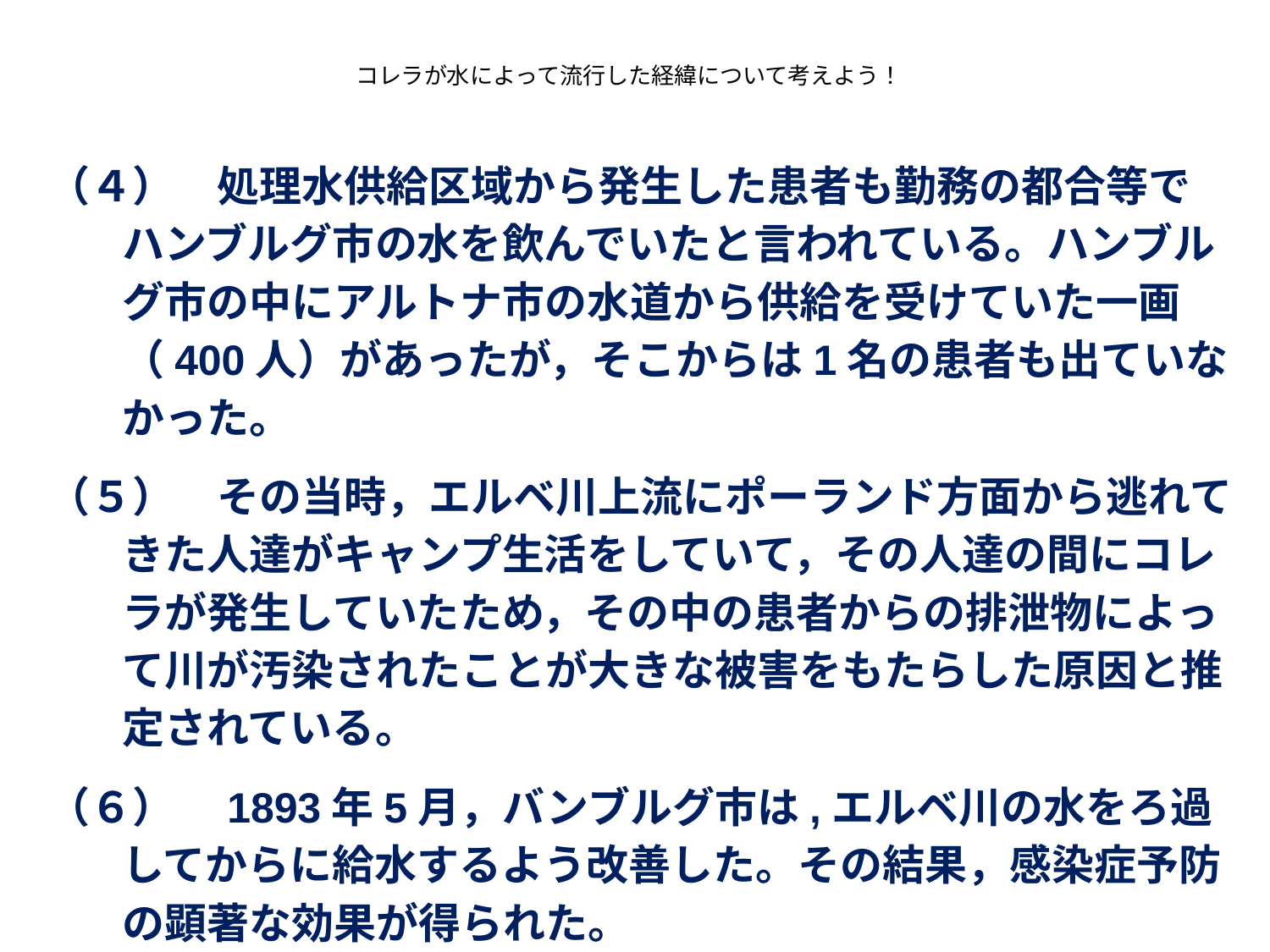

# コレラが水によって流行した経緯について考えよう！
（４）　処理水供給区域から発生した患者も勤務の都合等でハンブルグ市の水を飲んでいたと言われている。ハンブルグ市の中にアルトナ市の水道から供給を受けていた一画（400人）があったが，そこからは1名の患者も出ていなかった。
（５）　その当時，エルベ川上流にポーランド方面から逃れてきた人達がキャンプ生活をしていて，その人達の間にコレラが発生していたため，その中の患者からの排泄物によって川が汚染されたことが大きな被害をもたらした原因と推定されている。
（６）　1893年5月，バンブルグ市は,エルベ川の水をろ過してからに給水するよう改善した。その結果，感染症予防の顕著な効果が得られた。